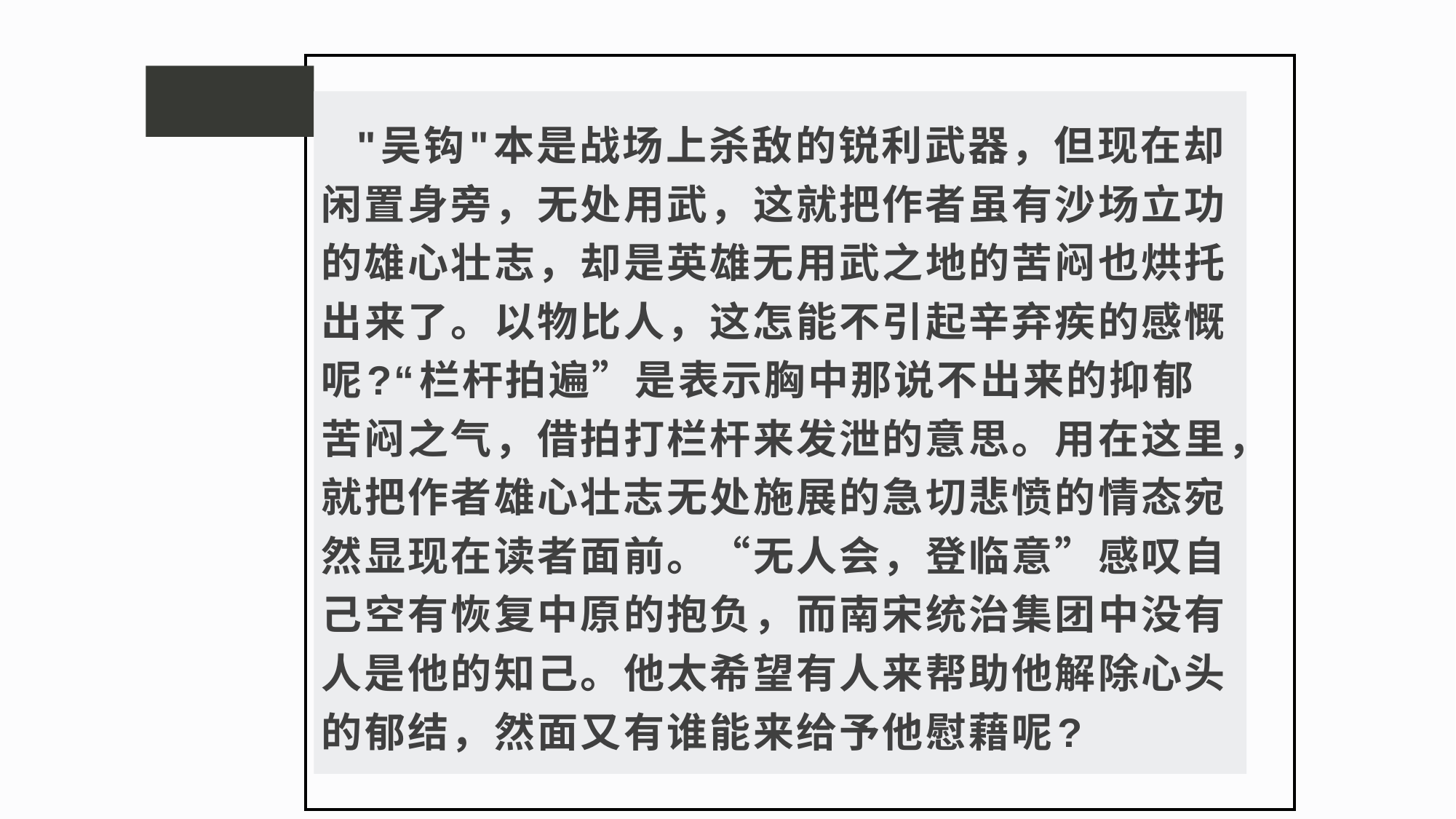

"吴钩"本是战场上杀敌的锐利武器，但现在却闲置身旁，无处用武，这就把作者虽有沙场立功的雄心壮志，却是英雄无用武之地的苦闷也烘托出来了。以物比人，这怎能不引起辛弃疾的感慨呢?“栏杆拍遍”是表示胸中那说不出来的抑郁苦闷之气，借拍打栏杆来发泄的意思。用在这里，就把作者雄心壮志无处施展的急切悲愤的情态宛然显现在读者面前。“无人会，登临意”感叹自己空有恢复中原的抱负，而南宋统治集团中没有人是他的知己。他太希望有人来帮助他解除心头的郁结，然面又有谁能来给予他慰藉呢?